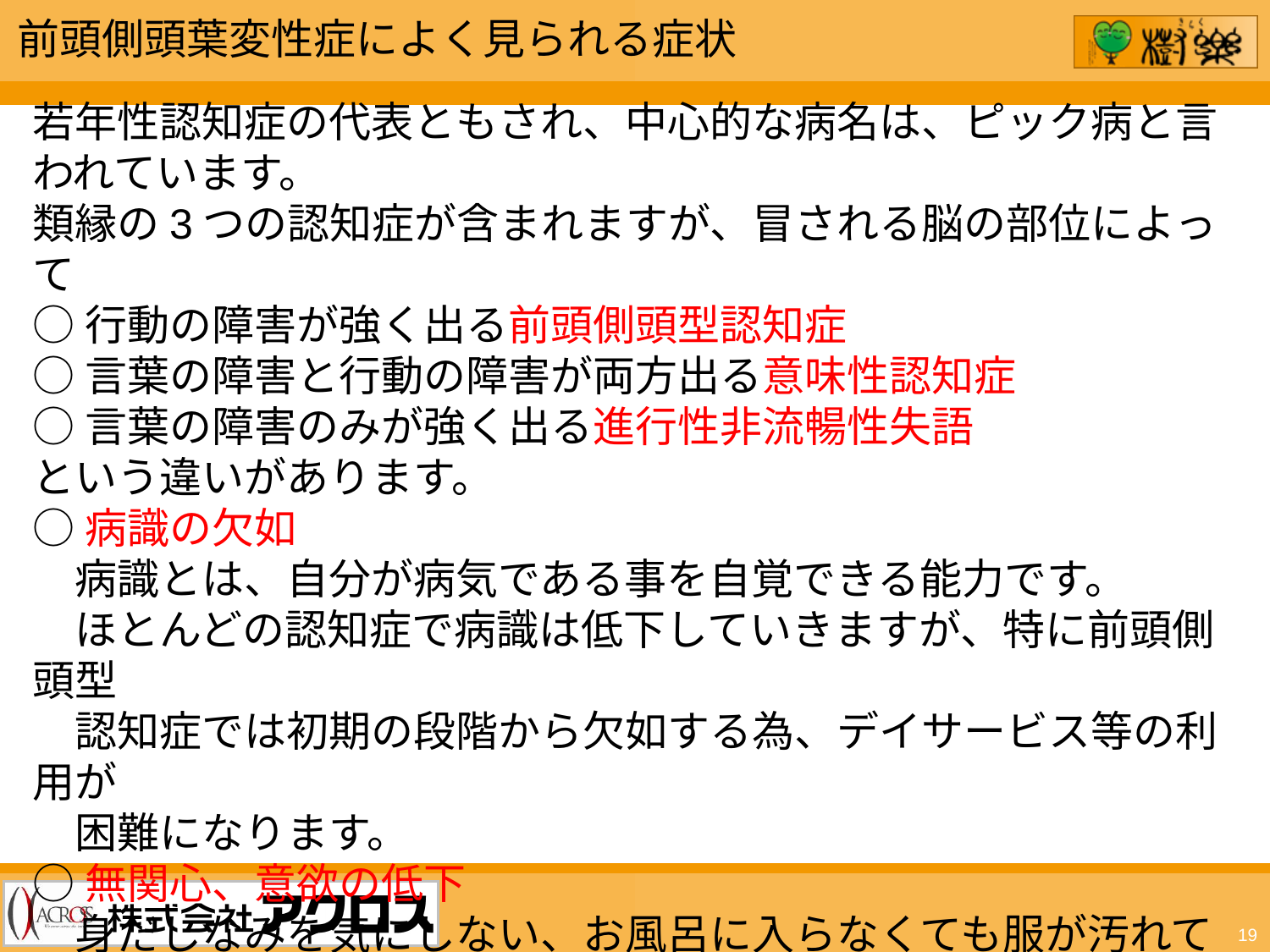

前頭側頭葉変性症によく見られる症状
若年性認知症の代表ともされ、中心的な病名は、ピック病と言われています。
類縁の3つの認知症が含まれますが、冒される脳の部位によって
○行動の障害が強く出る前頭側頭型認知症
○言葉の障害と行動の障害が両方出る意味性認知症
○言葉の障害のみが強く出る進行性非流暢性失語
という違いがあります。
○病識の欠如
　病識とは、自分が病気である事を自覚できる能力です。
　ほとんどの認知症で病識は低下していきますが、特に前頭側頭型
　認知症では初期の段階から欠如する為、デイサービス等の利用が
　困難になります。
○無関心、意欲の低下
　身だしなみを気にしない、お風呂に入らなくても服が汚れていても
　平気になる。
19